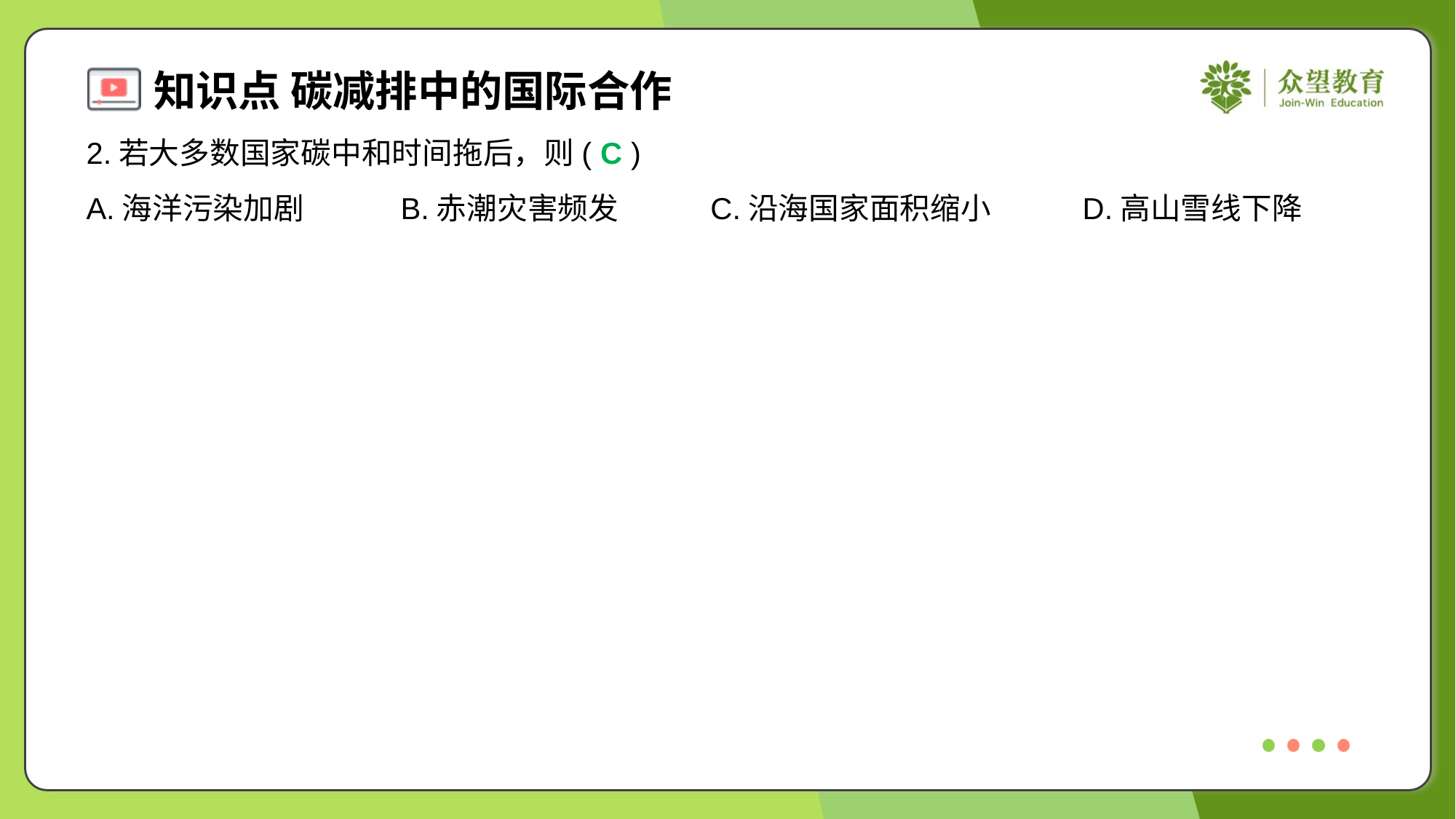

2.若大多数国家碳中和时间拖后，则(     )
C
A.海洋污染加剧	B.赤潮灾害频发	C.沿海国家面积缩小	D.高山雪线下降